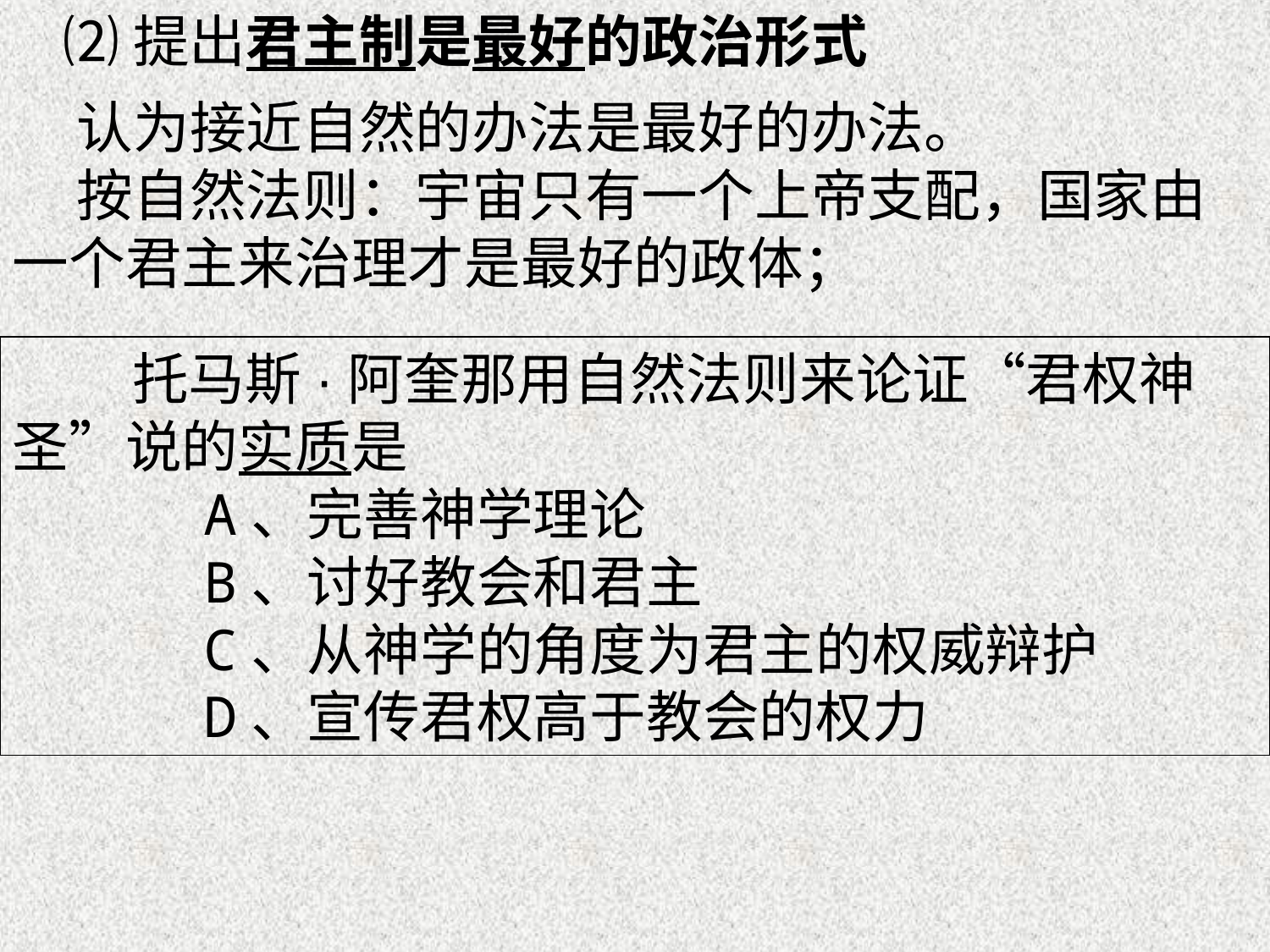

⑵提出君主制是最好的政治形式
    认为接近自然的办法是最好的办法。
    按自然法则：宇宙只有一个上帝支配，国家由一个君主来治理才是最好的政体；
    托马斯·阿奎那用自然法则来论证“君权神圣”说的实质是
    A、完善神学理论
    B、讨好教会和君主
    C、从神学的角度为君主的权威辩护
    D、宣传君权高于教会的权力